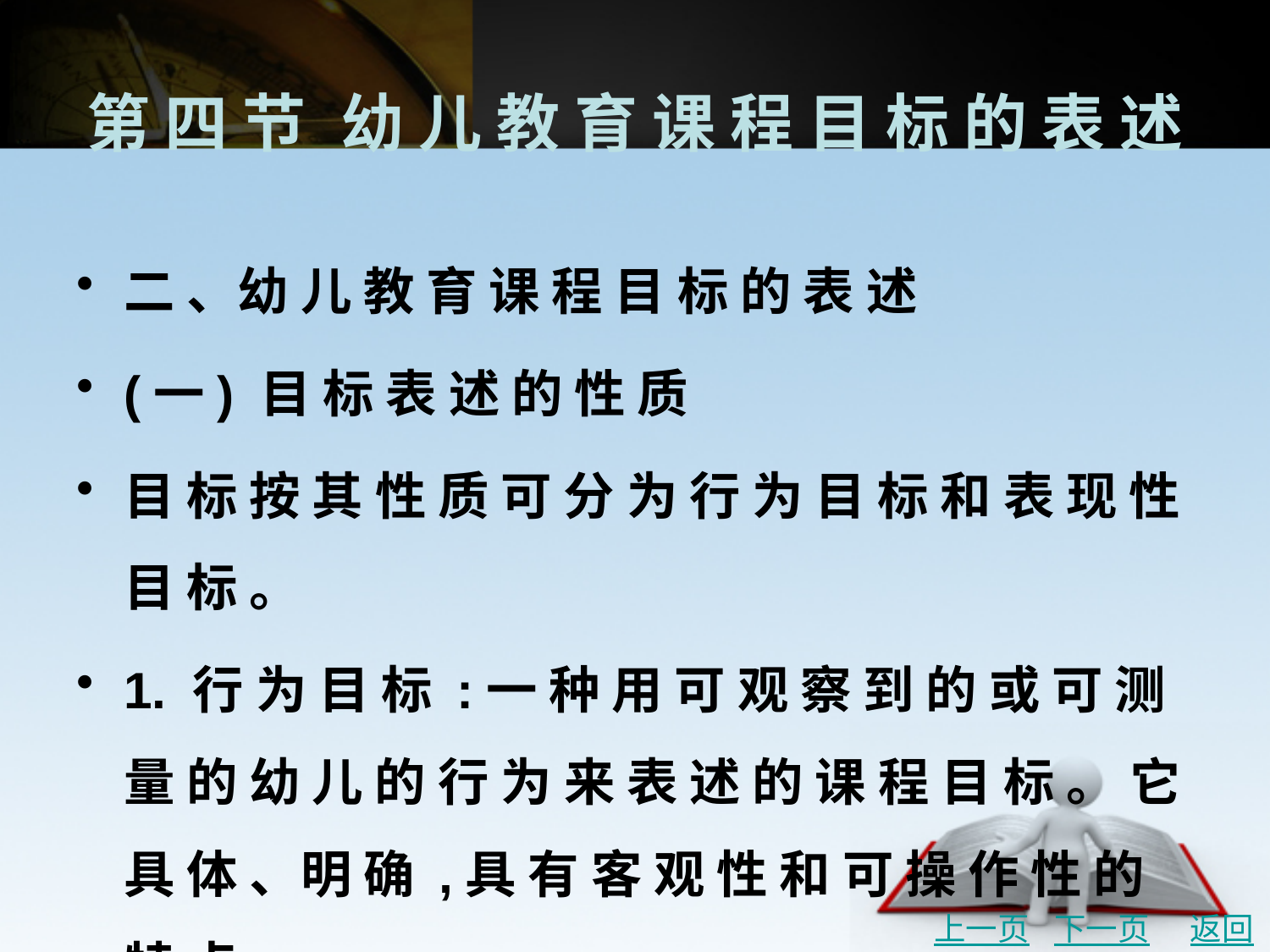

# 第 四 节	幼 儿 教 育 课 程 目 标 的 表 述
二 、幼 儿 教 育 课 程 目 标 的 表 述
(一) 目 标 表 述 的 性 质
目 标 按 其 性 质 可 分 为 行 为 目 标 和 表 现 性 目 标 。
1. 行 为 目 标 :一 种 用 可 观 察 到 的 或 可 测 量 的 幼 儿 的 行 为 来 表 述 的 课 程 目 标 。 它 具 体 、明 确 ,具 有 客 观 性 和 可 操 作 性 的 特 点 。
2. 表 现 性 目 标 :与 行 为 目 标 相 对 , 表 现 性 目 标 描 述 的 是 幼 儿 身 心 的 一 般 变 化 , 而 非 某种 特 定 行 为 。
上一页
下一页
返回